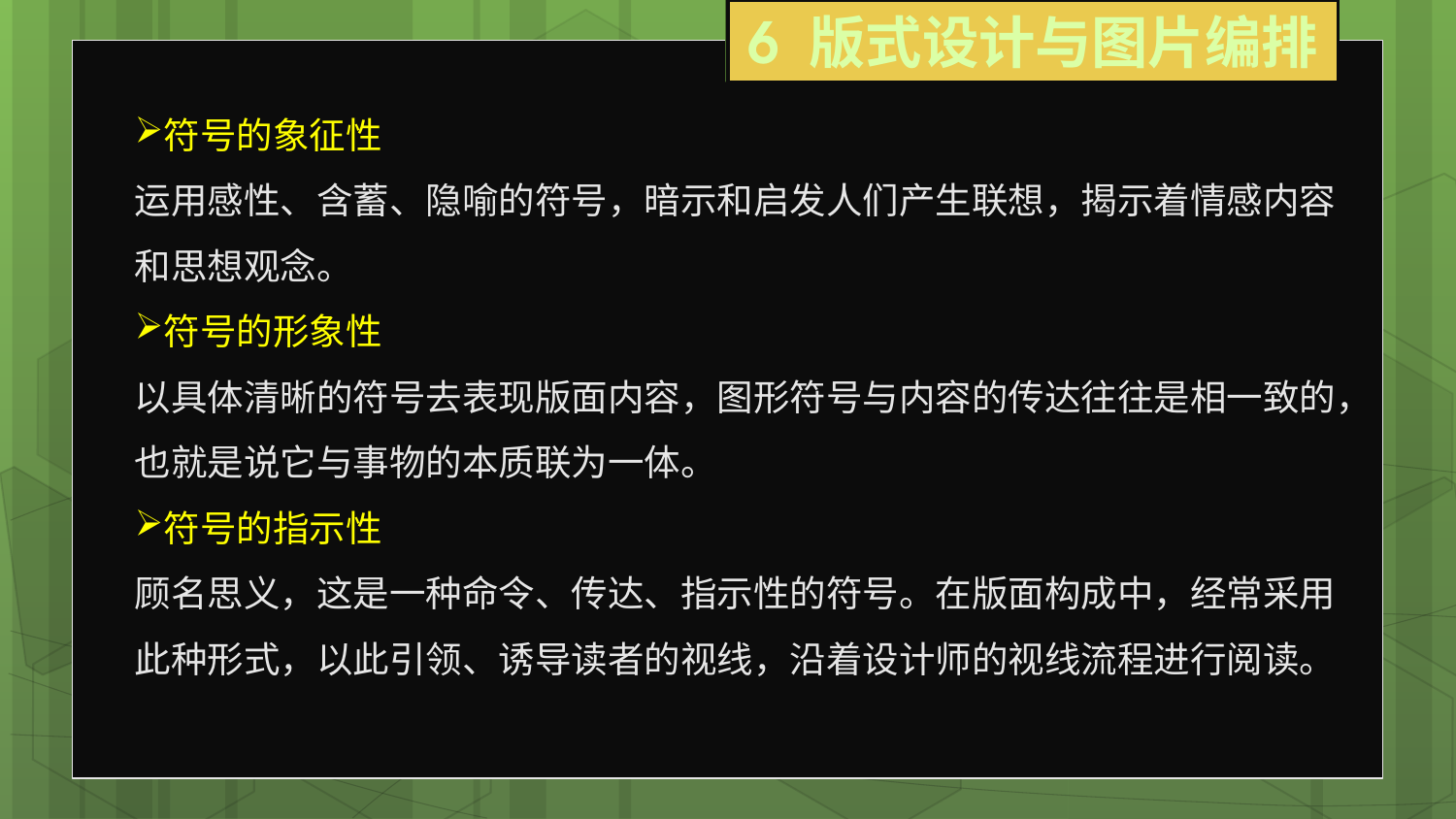

6 版式设计与图片编排
符号的象征性
运用感性、含蓄、隐喻的符号，暗示和启发人们产生联想，揭示着情感内容和思想观念。
符号的形象性
以具体清晰的符号去表现版面内容，图形符号与内容的传达往往是相一致的，也就是说它与事物的本质联为一体。
符号的指示性
顾名思义，这是一种命令、传达、指示性的符号。在版面构成中，经常采用此种形式，以此引领、诱导读者的视线，沿着设计师的视线流程进行阅读。